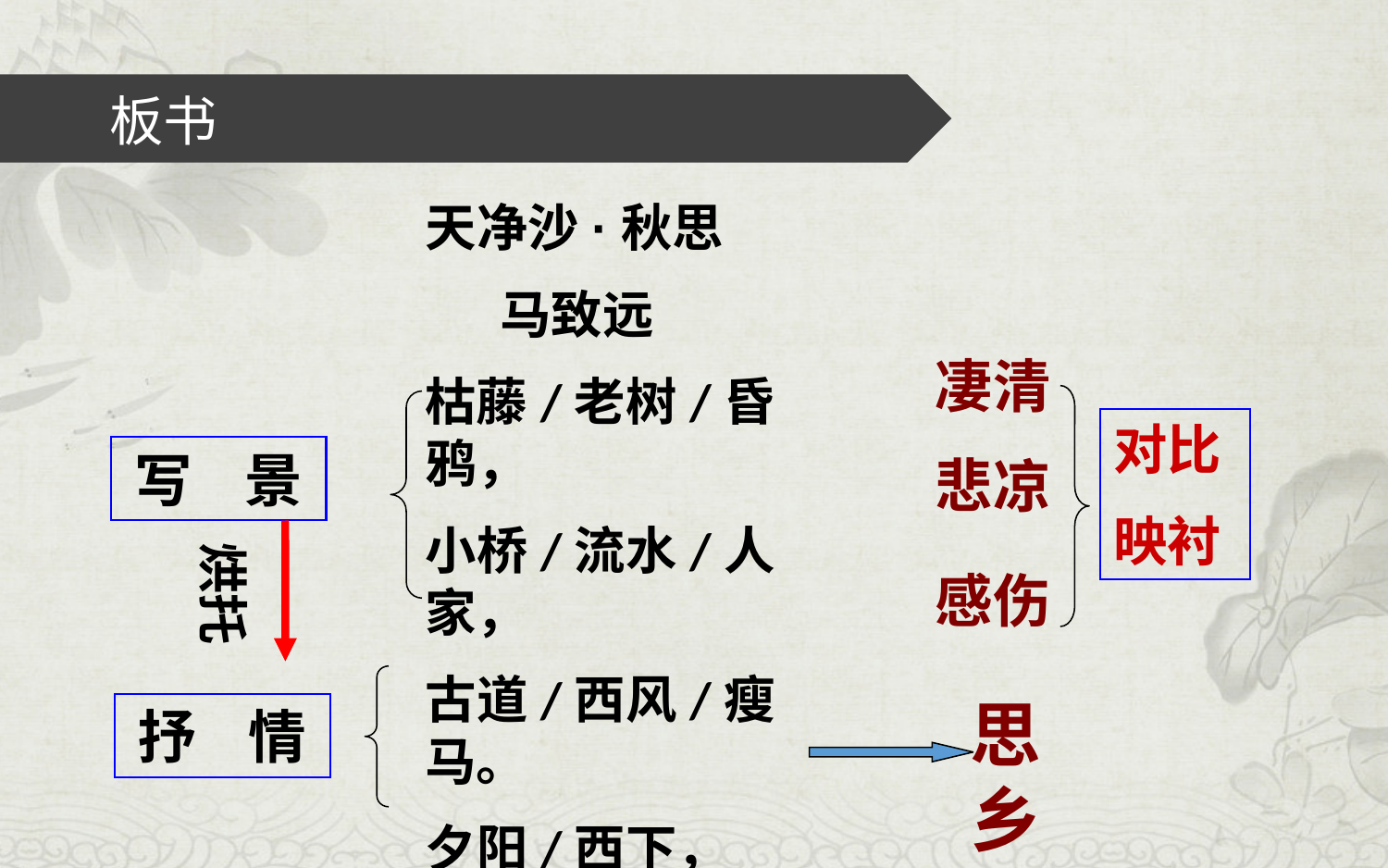

# 板书
天净沙·秋思
　  马致远
枯藤/老树/昏鸦，
小桥/流水/人家，
古道/西风/瘦马。
夕阳/西下，
断肠人/在/天涯。
凄清

对比
映衬
写    景
悲凉

烘托
感伤

思乡
抒    情